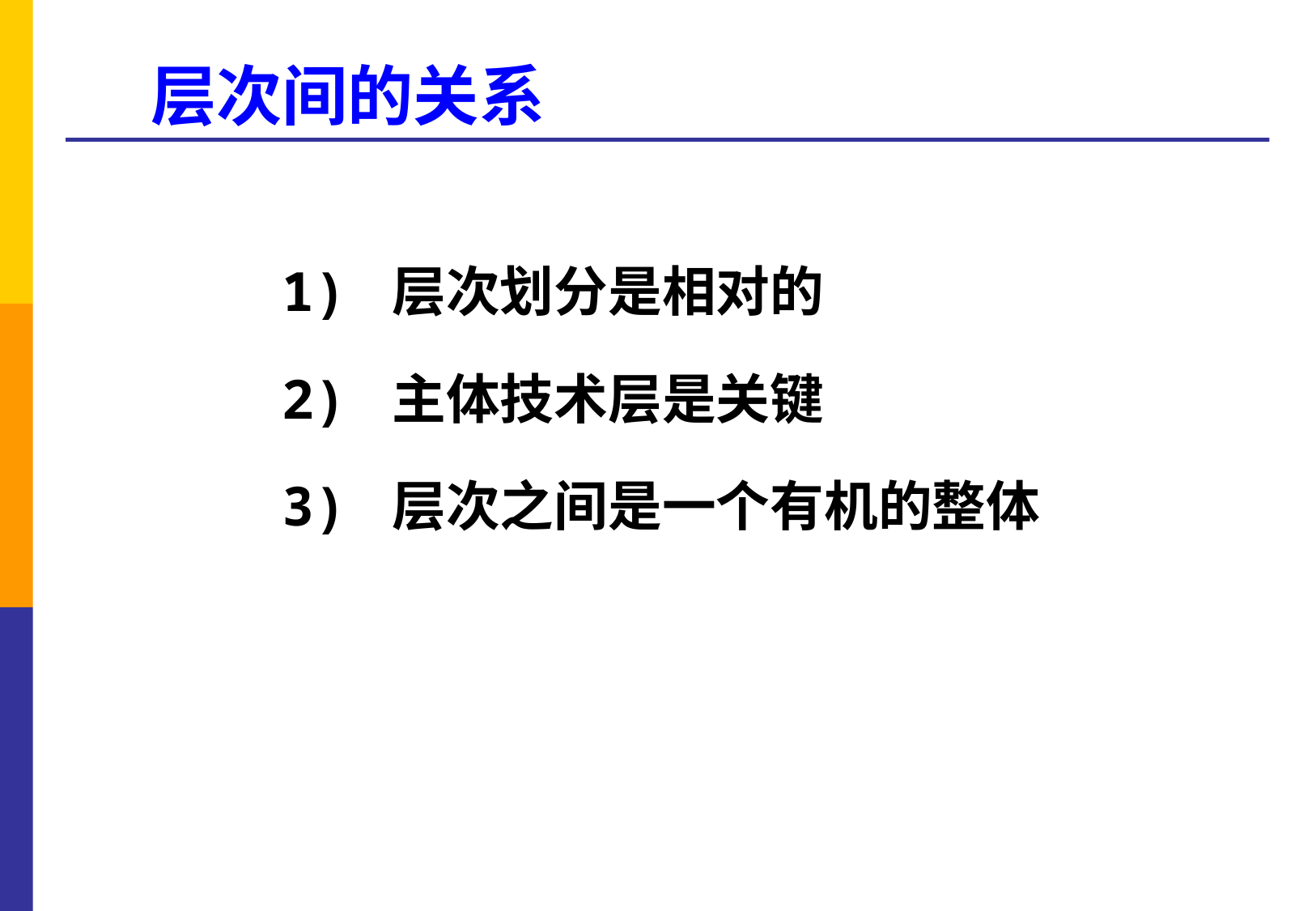

层次间的关系

     1) 层次划分是相对的
     2) 主体技术层是关键
     3) 层次之间是一个有机的整体